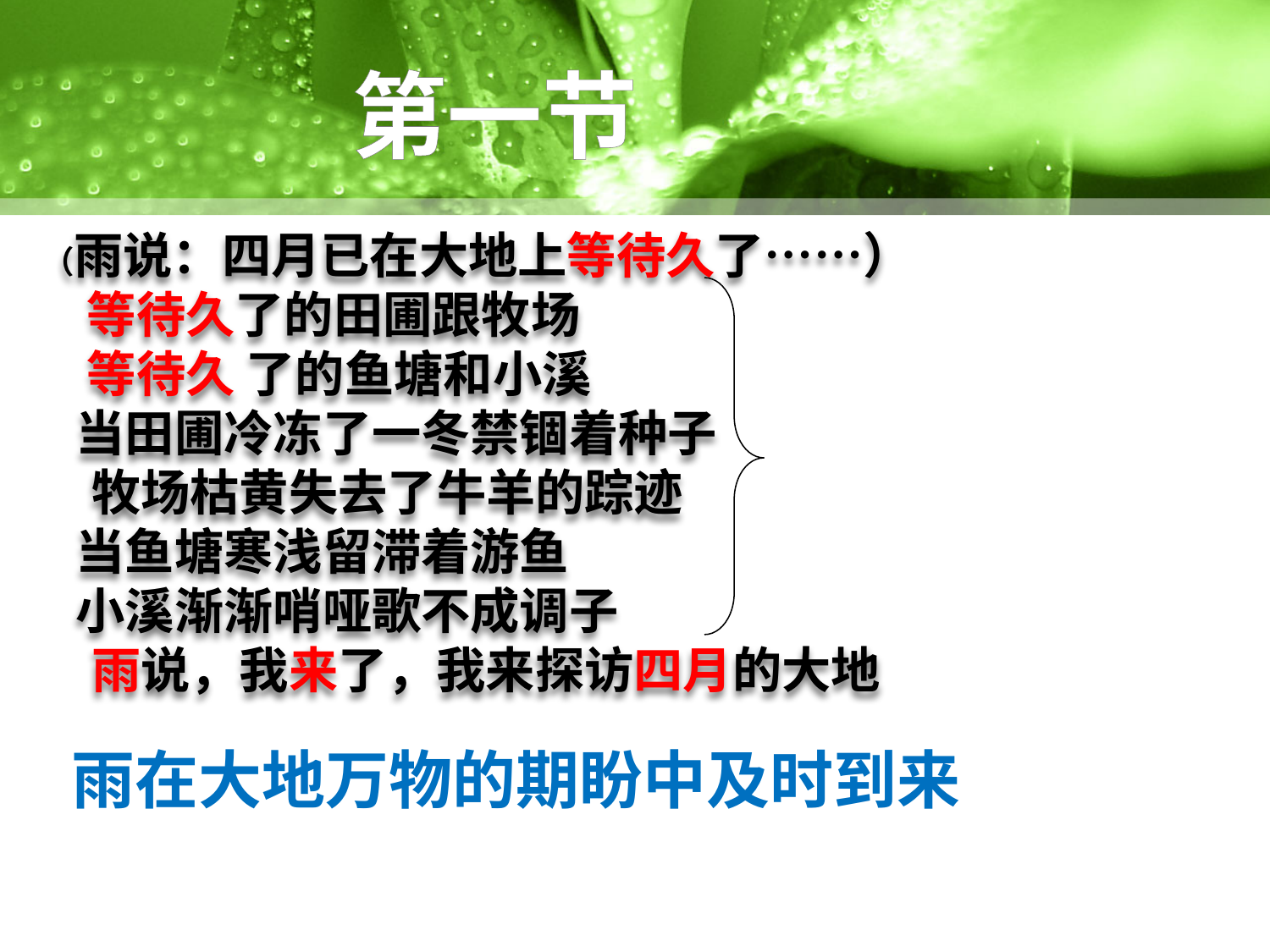

第一节
（雨说：四月已在大地上等待久了……）
    等待久了的田圃跟牧场
    等待久 了的鱼塘和小溪
   当田圃冷冻了一冬禁锢着种子
　牧场枯黄失去了牛羊的踪迹
   当鱼塘寒浅留滞着游鱼
   小溪渐渐哨哑歌不成调子
　雨说，我来了，我来探访四月的大地

雨在大地万物的期盼中及时到来